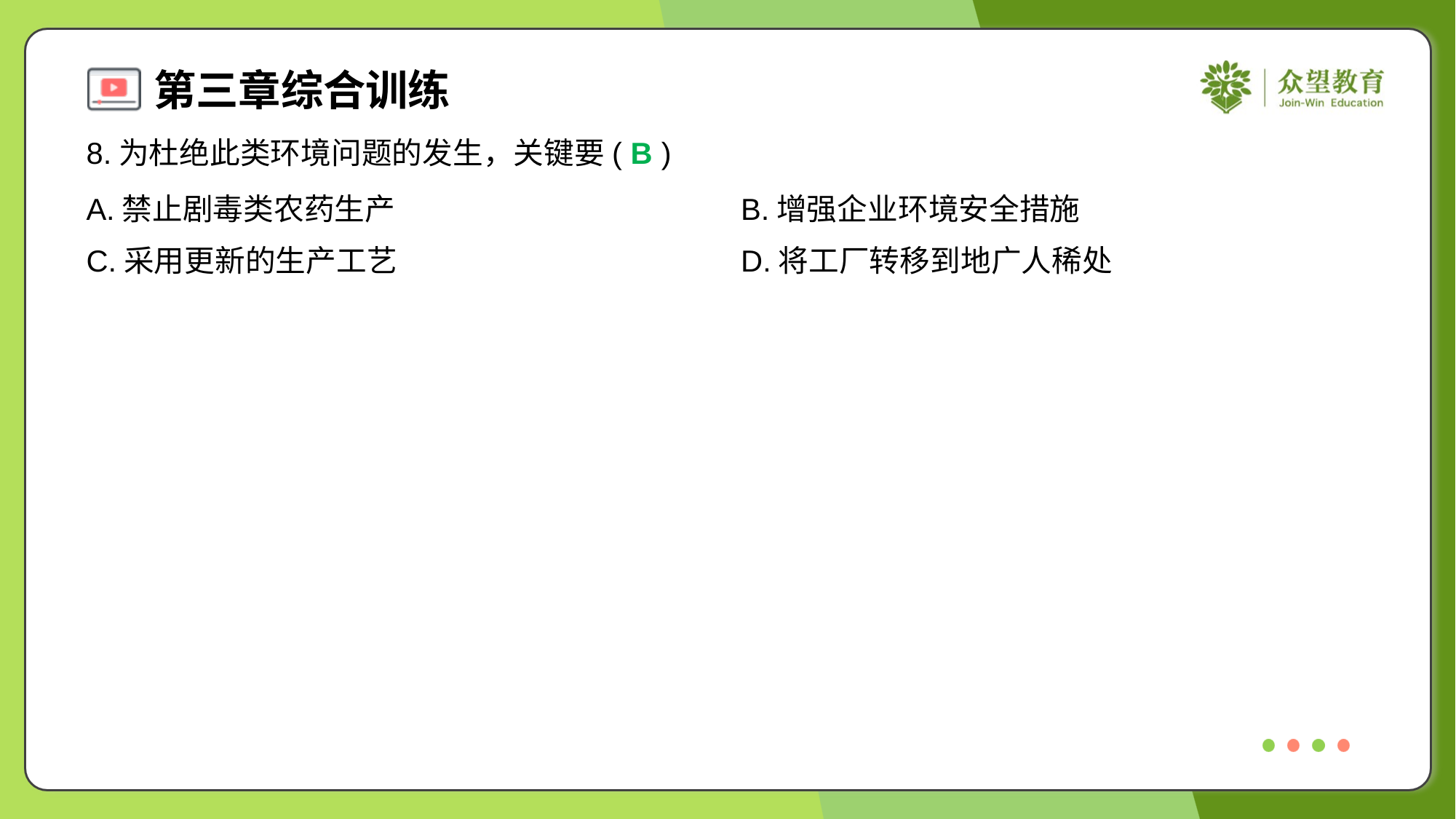

8.为杜绝此类环境问题的发生，关键要(     )
B
A.禁止剧毒类农药生产	B.增强企业环境安全措施
C.采用更新的生产工艺	D.将工厂转移到地广人稀处